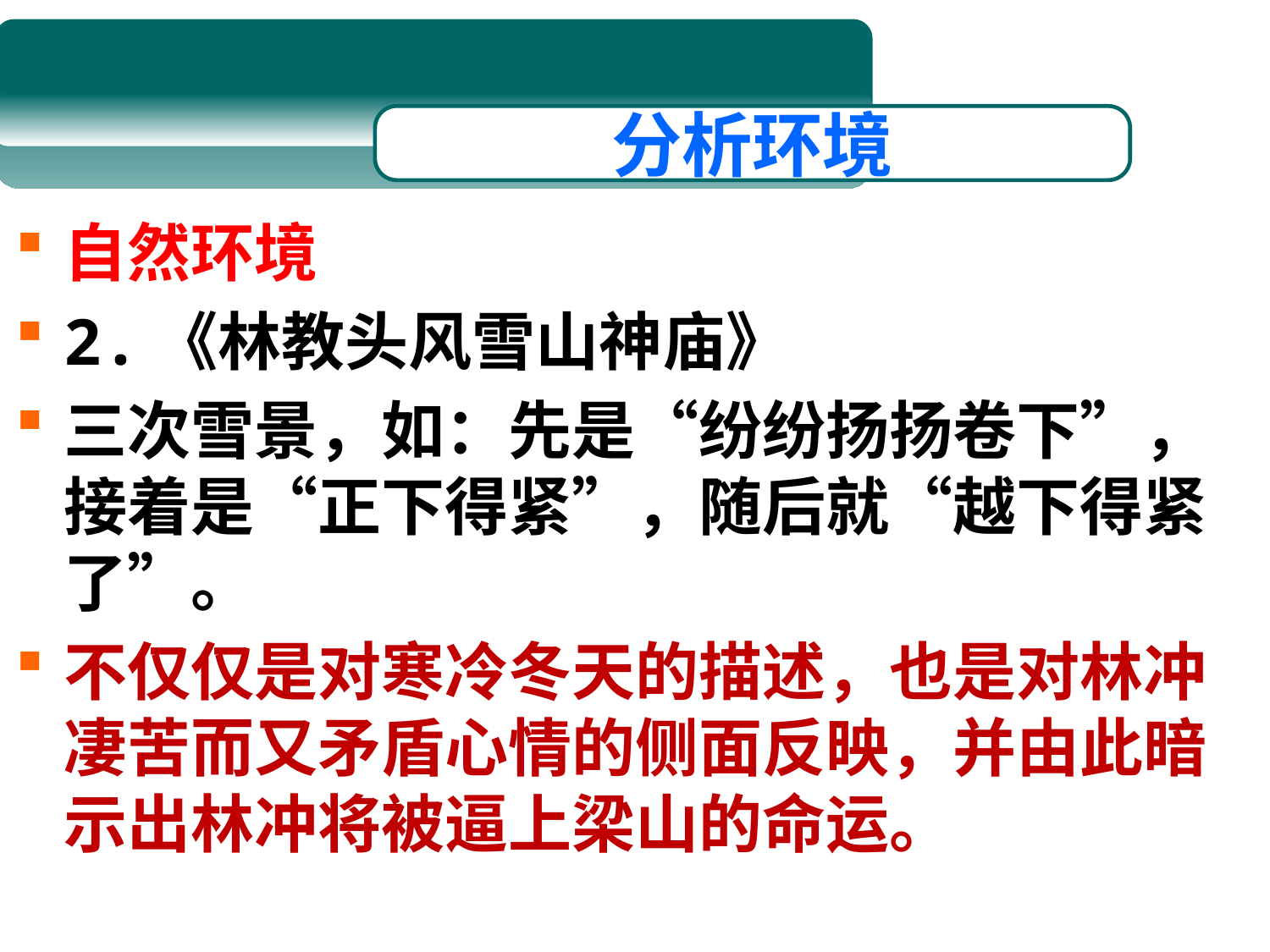

分析环境
自然环境
2.《林教头风雪山神庙》
三次雪景，如：先是“纷纷扬扬卷下”，接着是“正下得紧”，随后就“越下得紧了”。
不仅仅是对寒冷冬天的描述，也是对林冲凄苦而又矛盾心情的侧面反映，并由此暗示出林冲将被逼上梁山的命运。